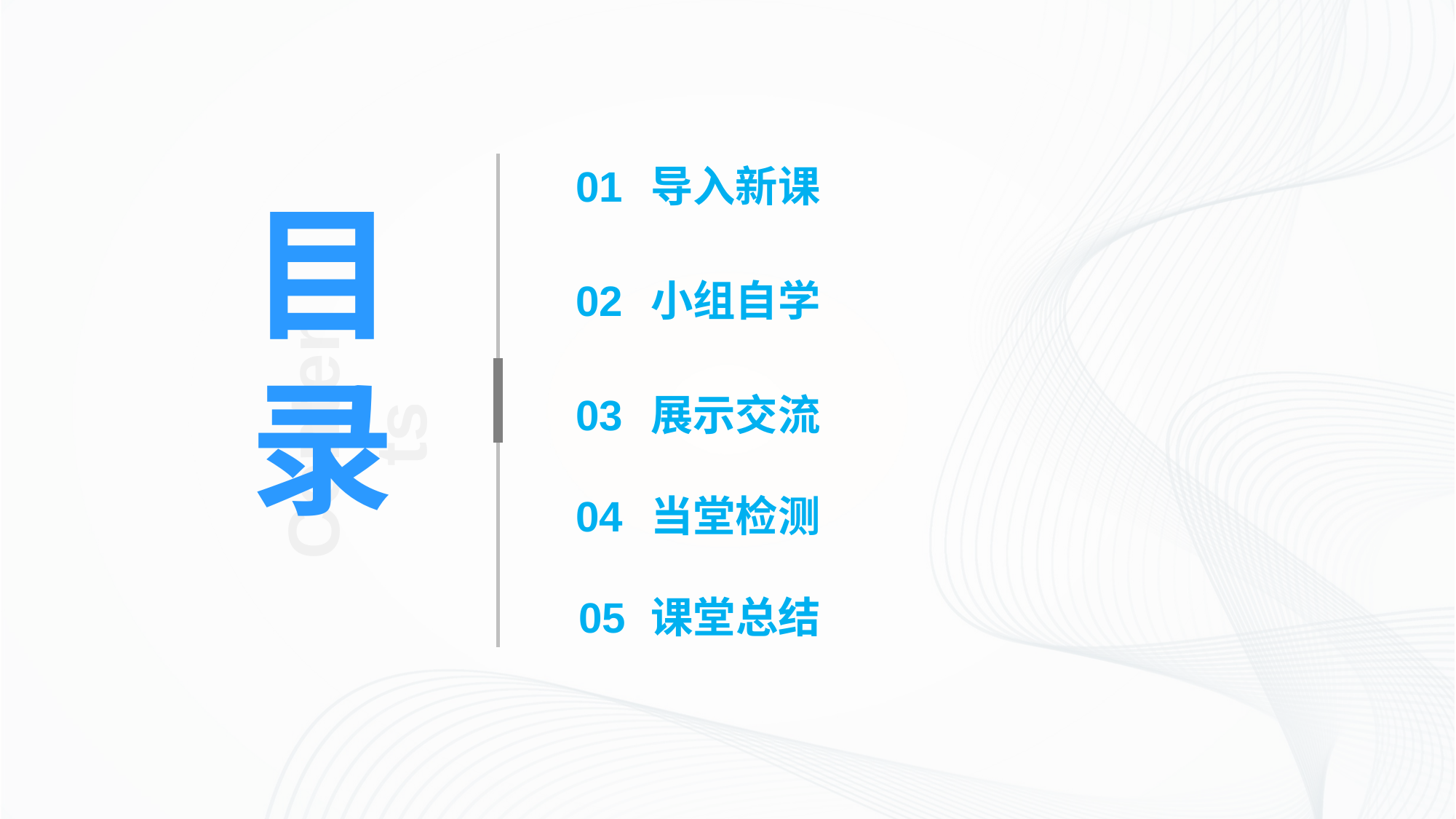

导入新课
01
02
小组自学
03
展示交流
04
当堂检测
目
录
Contents
05
课堂总结